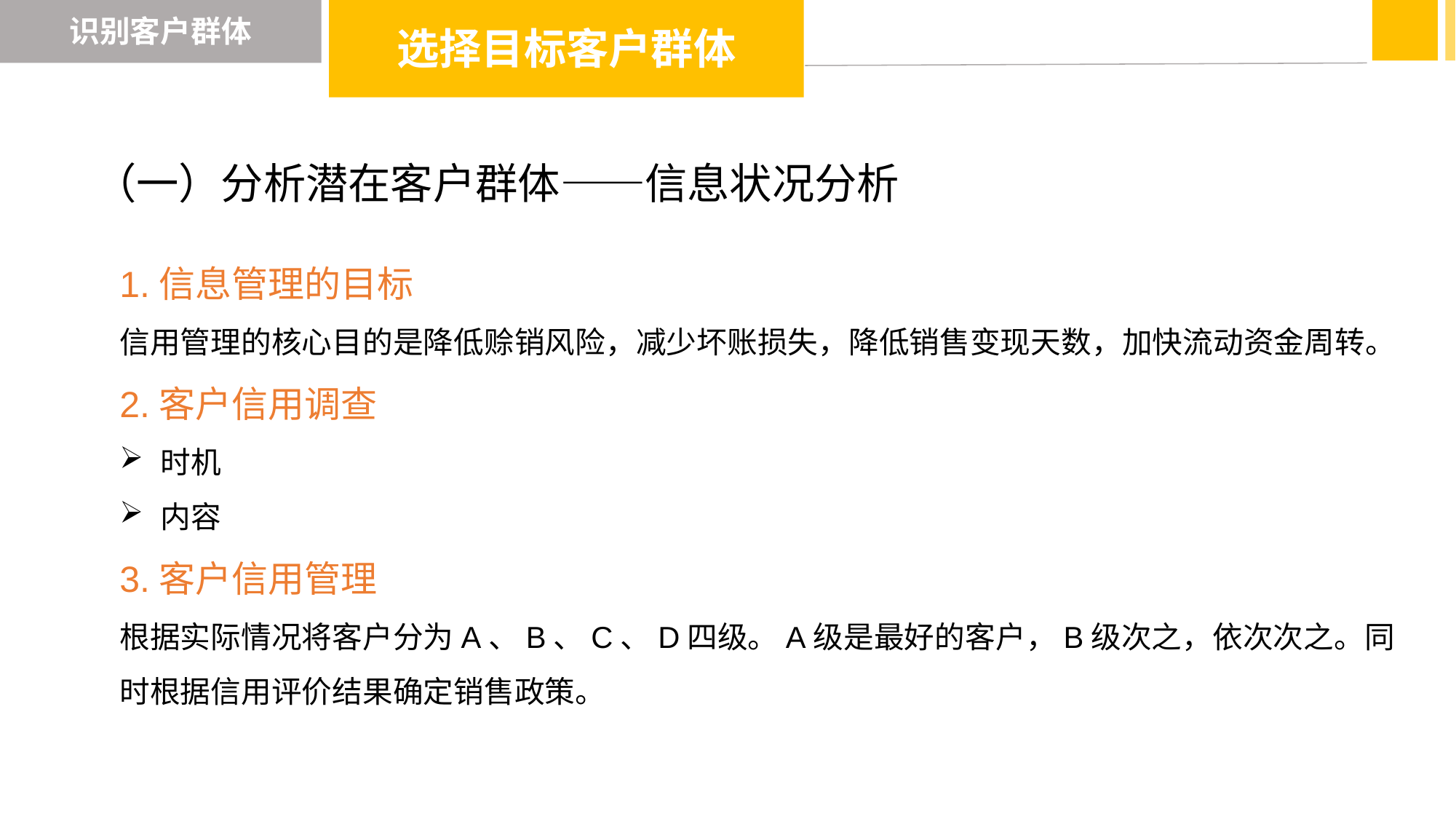

识别客户群体
选择目标客户群体
（一）分析潜在客户群体——信息状况分析
1.信息管理的目标
信用管理的核心目的是降低赊销风险，减少坏账损失，降低销售变现天数，加快流动资金周转。
2.客户信用调查
时机
内容
3.客户信用管理
根据实际情况将客户分为A、B、C、D四级。A级是最好的客户，B级次之，依次次之。同时根据信用评价结果确定销售政策。